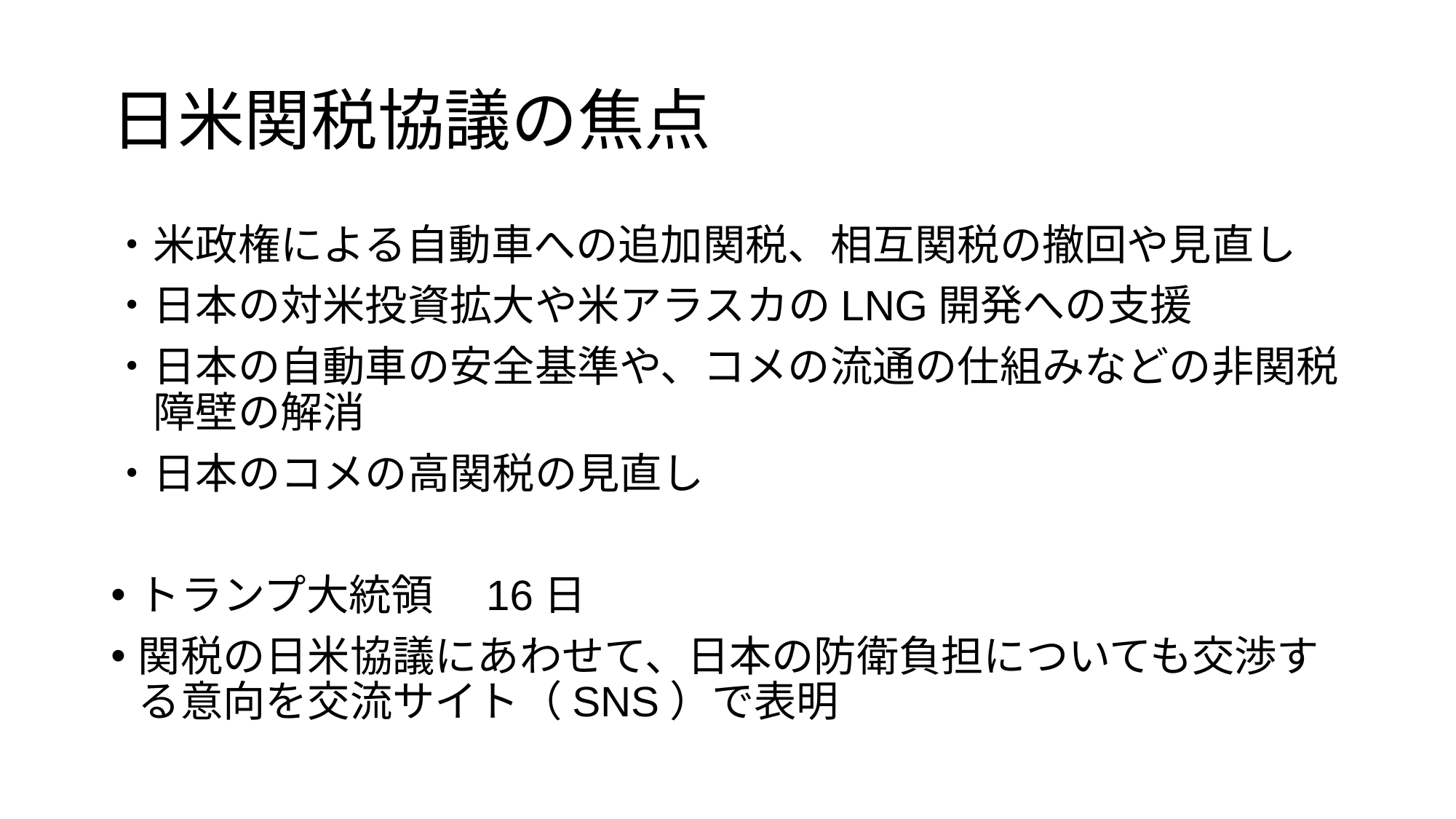

# 日米関税協議の焦点
・米政権による自動車への追加関税、相互関税の撤回や見直し
・日本の対米投資拡大や米アラスカのLNG開発への支援
・日本の自動車の安全基準や、コメの流通の仕組みなどの非関税
　障壁の解消
・日本のコメの高関税の見直し

トランプ大統領　16日
関税の日米協議にあわせて、日本の防衛負担についても交渉する意向を交流サイト（SNS）で表明